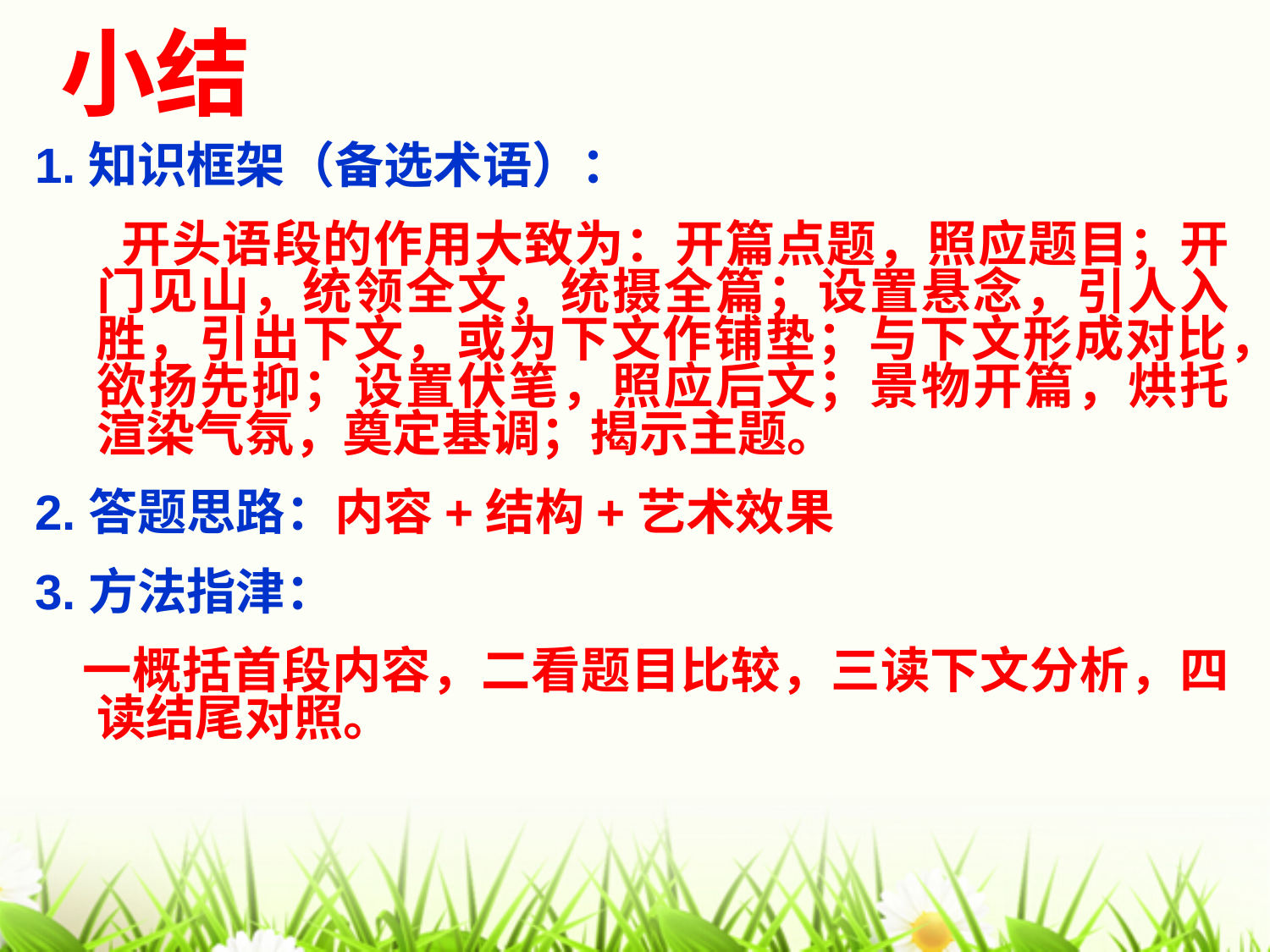

小结
1.知识框架（备选术语）：
      开头语段的作用大致为：开篇点题，照应题目；开门见山，统领全文，统摄全篇；设置悬念，引人入胜，引出下文，或为下文作铺垫；与下文形成对比，欲扬先抑；设置伏笔，照应后文；景物开篇，烘托渲染气氛，奠定基调；揭示主题。
2.答题思路：内容+结构+艺术效果
3.方法指津：
   一概括首段内容，二看题目比较，三读下文分析，四读结尾对照。